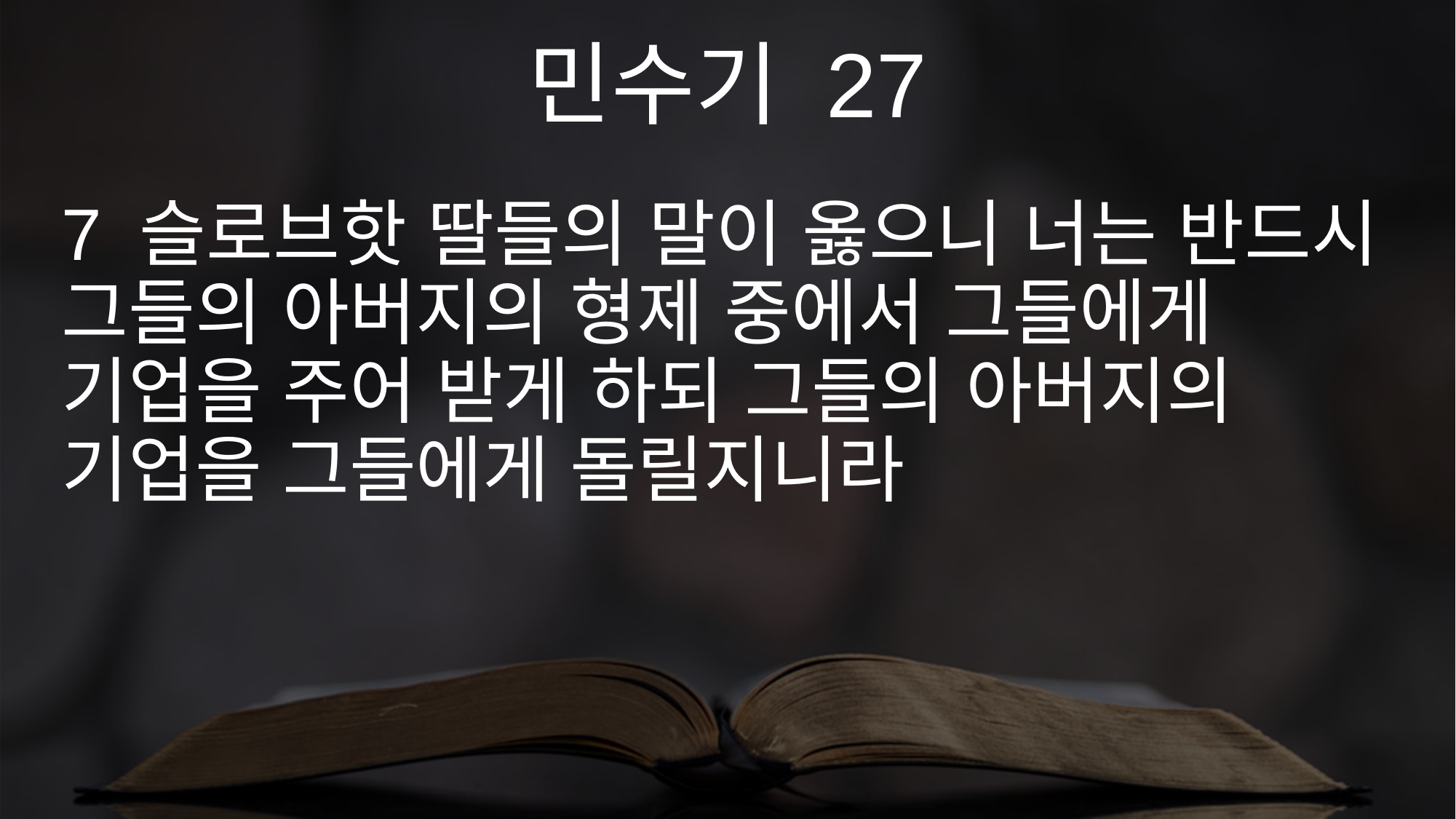

민수기 27
7 슬로브핫 딸들의 말이 옳으니 너는 반드시 그들의 아버지의 형제 중에서 그들에게 기업을 주어 받게 하되 그들의 아버지의 기업을 그들에게 돌릴지니라